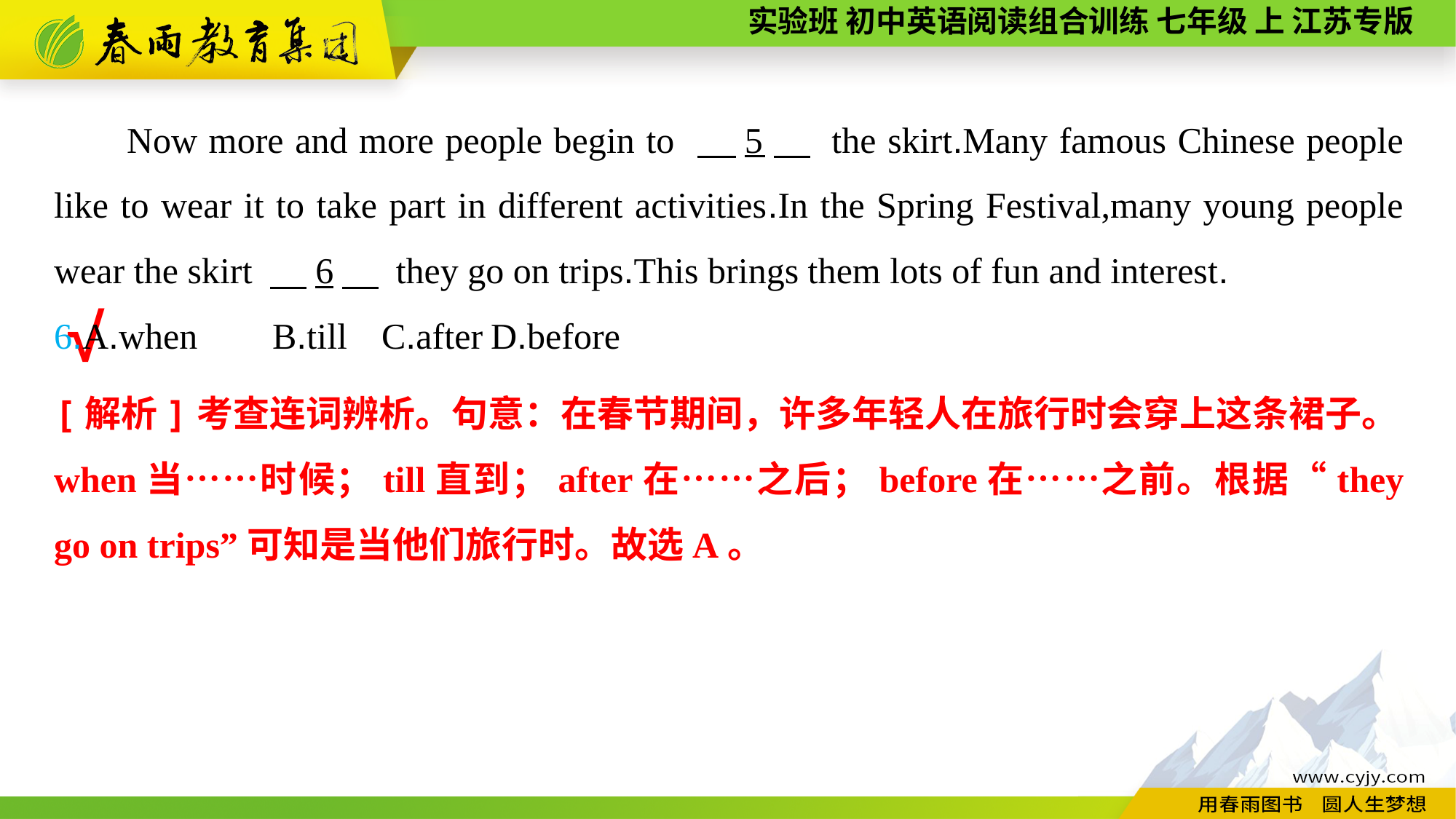

Now more and more people begin to 　5　 the skirt.Many famous Chinese people like to wear it to take part in different activities.In the Spring Festival,many young people wear the skirt 　6　 they go on trips.This brings them lots of fun and interest.
6.A.when	B.till	C.after	D.before
√
[解析]考查连词辨析。句意：在春节期间，许多年轻人在旅行时会穿上这条裙子。when当……时候；till直到；after在……之后；before在……之前。根据“they go on trips”可知是当他们旅行时。故选A。